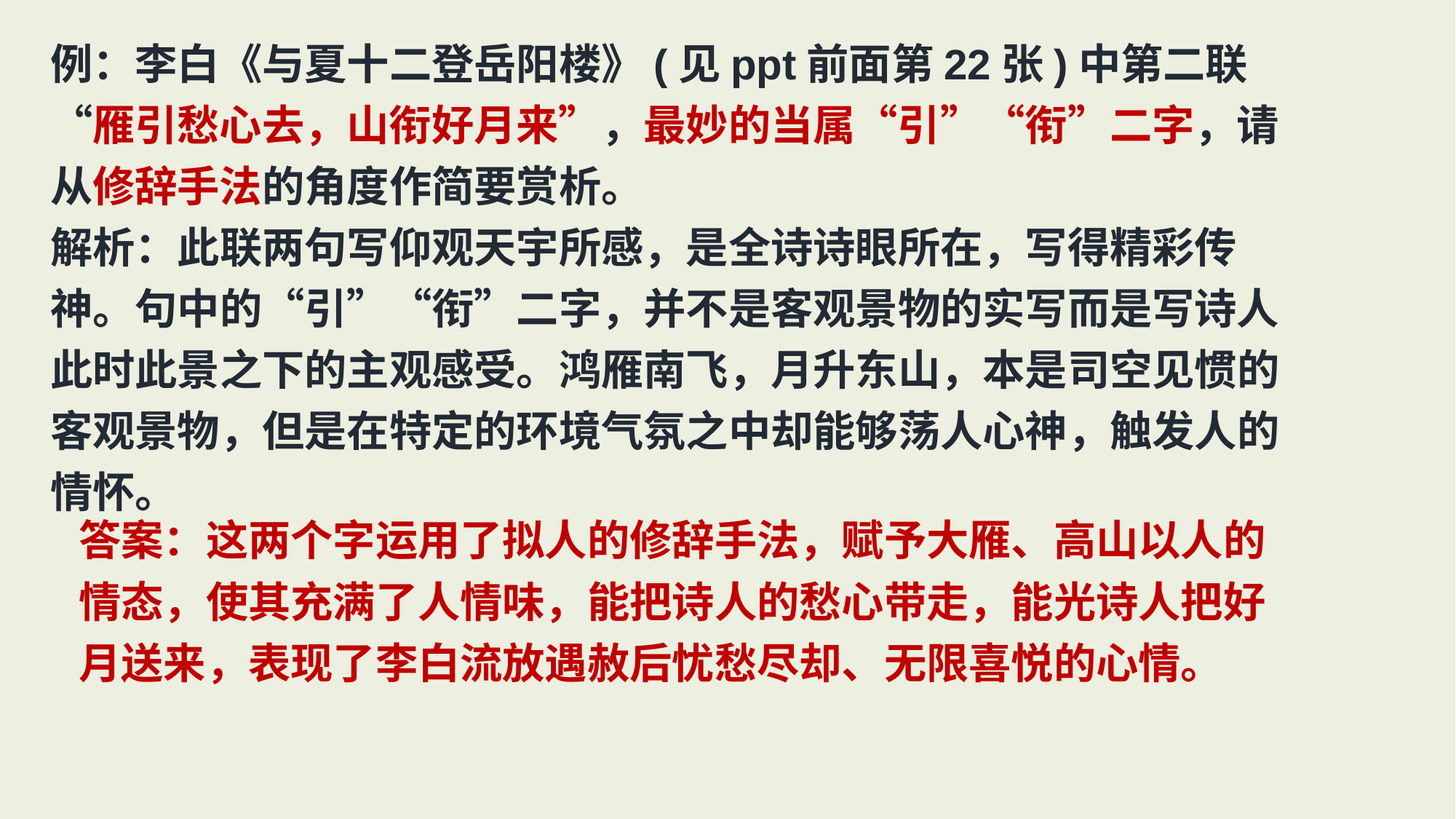

例：李白《与夏十二登岳阳楼》(见ppt前面第22张)中第二联“雁引愁心去，山衔好月来”，最妙的当属“引”“衔”二字，请从修辞手法的角度作简要赏析。
解析：此联两句写仰观天宇所感，是全诗诗眼所在，写得精彩传神。句中的“引”“衔”二字，并不是客观景物的实写而是写诗人此时此景之下的主观感受。鸿雁南飞，月升东山，本是司空见惯的客观景物，但是在特定的环境气氛之中却能够荡人心神，触发人的情怀。
答案：这两个字运用了拟人的修辞手法，赋予大雁、高山以人的情态，使其充满了人情味，能把诗人的愁心带走，能光诗人把好月送来，表现了李白流放遇赦后忧愁尽却、无限喜悦的心情。